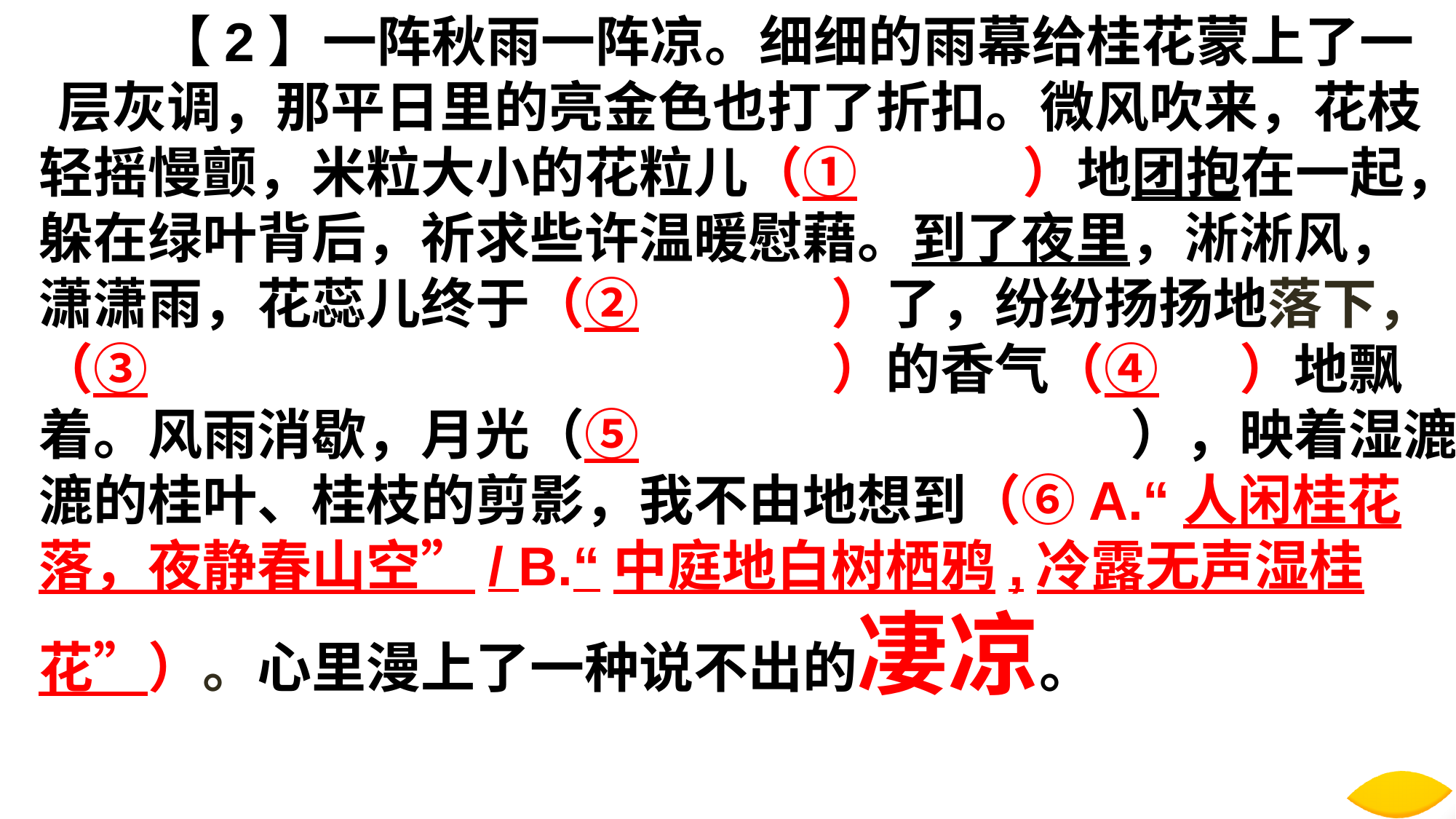

# 【2】一阵秋雨一阵凉。细细的雨幕给桂花蒙上了一 层灰调，那平日里的亮金色也打了折扣。微风吹来，花枝
轻摇慢颤，米粒大小的花粒儿（①	）地团抱在一起， 躲在绿叶背后，祈求些许温暖慰藉。到了夜里，淅淅风，  潇潇雨，花蕊儿终于（②	）了，纷纷扬扬地落下，
（③	）的香气（④	）地飘着。风雨消歇，月光（⑤			），映着湿漉漉的桂叶、桂枝的剪影，我不由地想到（⑥A.“人闲桂花落，夜静春山空”/ B.“中庭地白树栖鸦,冷露无声湿桂花”）。心里漫上了一种说不出的凄凉。